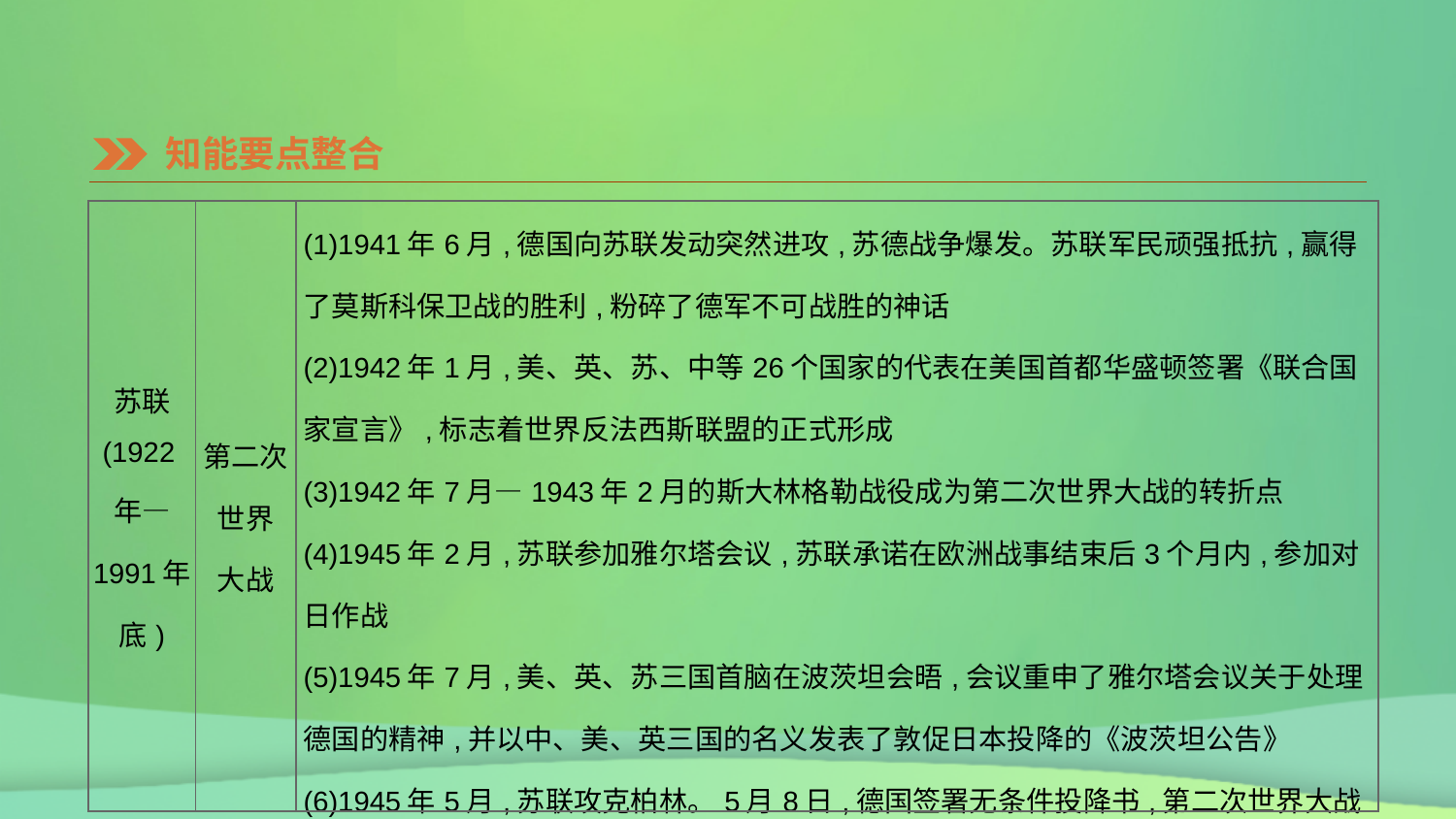

知能要点整合

| 苏联 (1922年— 1991年底) | 第二次世界 大战 | (1)1941年6月,德国向苏联发动突然进攻,苏德战争爆发。苏联军民顽强抵抗,赢得了莫斯科保卫战的胜利,粉碎了德军不可战胜的神话 (2)1942年1月,美、英、苏、中等26个国家的代表在美国首都华盛顿签署《联合国家宣言》,标志着世界反法西斯联盟的正式形成 (3)1942年7月—1943年2月的斯大林格勒战役成为第二次世界大战的转折点 (4)1945年2月,苏联参加雅尔塔会议,苏联承诺在欧洲战事结束后3个月内,参加对日作战 (5)1945年7月,美、英、苏三国首脑在波茨坦会晤,会议重申了雅尔塔会议关于处理德国的精神,并以中、美、英三国的名义发表了敦促日本投降的《波茨坦公告》 (6)1945年5月,苏联攻克柏林。5月8日,德国签署无条件投降书,第二次世界大战的欧洲战事结束 (7)1945年8月上旬,苏联出兵中国东北和朝鲜,参加对日作战 |
| --- | --- | --- |